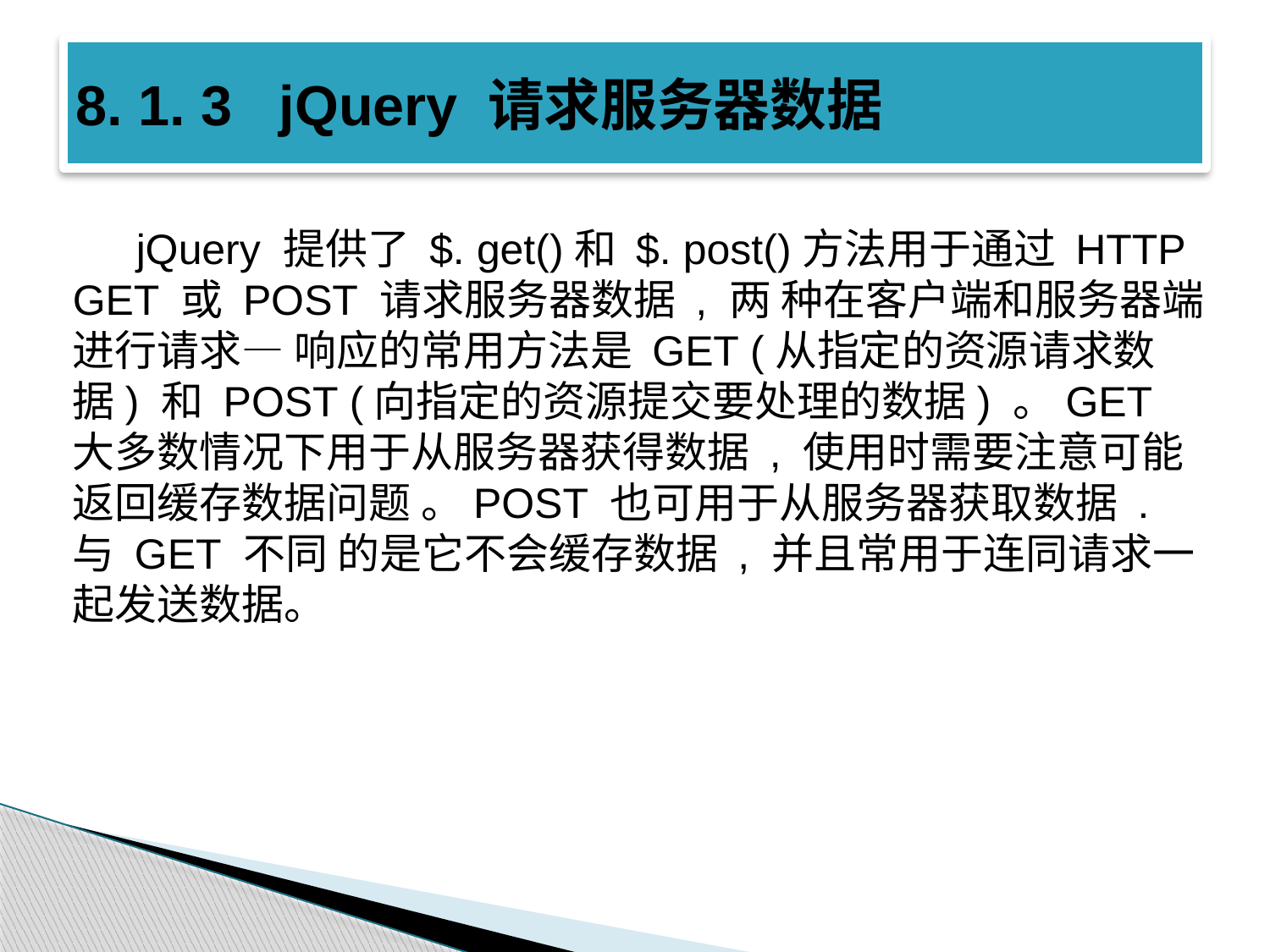

# 8. 1. 3   jQuery 请求服务器数据
jQuery 提供了 $. get()和 $. post()方法用于通过 HTTP GET 或 POST 请求服务器数据 , 两 种在客户端和服务器端进行请求— 响应的常用方法是 GET (从指定的资源请求数据) 和 POST (向指定的资源提交要处理的数据) 。GET 大多数情况下用于从服务器获得数据 , 使用时需要注意可能返回缓存数据问题 。POST 也可用于从服务器获取数据 .  与 GET 不同 的是它不会缓存数据 , 并且常用于连同请求一起发送数据。